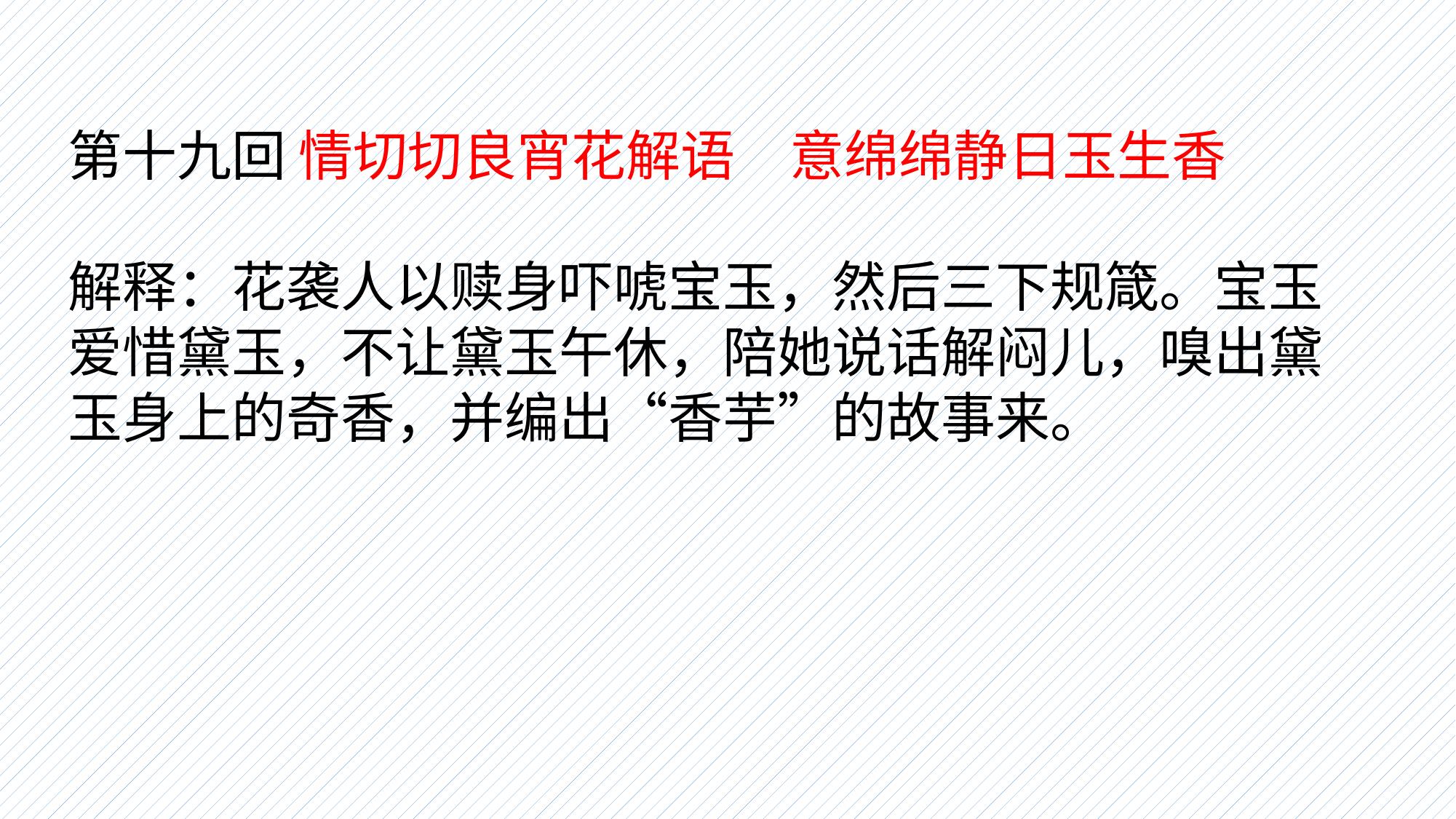

第十九回 情切切良宵花解语　意绵绵静日玉生香

解释：花袭人以赎身吓唬宝玉，然后三下规箴。宝玉爱惜黛玉，不让黛玉午休，陪她说话解闷儿，嗅出黛玉身上的奇香，并编出“香芋”的故事来。